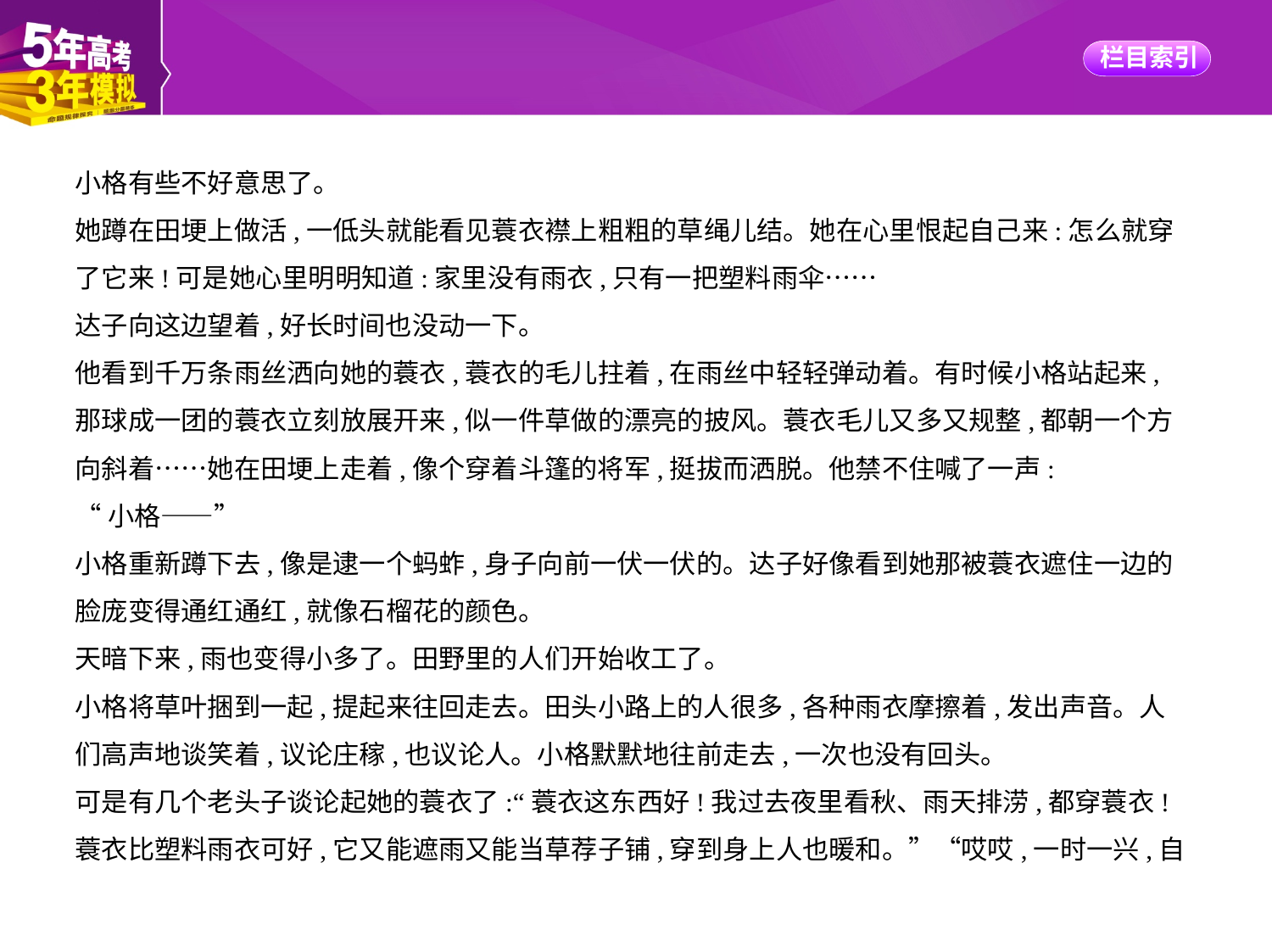

小格有些不好意思了。
她蹲在田埂上做活,一低头就能看见蓑衣襟上粗粗的草绳儿结。她在心里恨起自己来:怎么就穿
了它来!可是她心里明明知道:家里没有雨衣,只有一把塑料雨伞……
达子向这边望着,好长时间也没动一下。
他看到千万条雨丝洒向她的蓑衣,蓑衣的毛儿拄着,在雨丝中轻轻弹动着。有时候小格站起来,
那球成一团的蓑衣立刻放展开来,似一件草做的漂亮的披风。蓑衣毛儿又多又规整,都朝一个方
向斜着……她在田埂上走着,像个穿着斗篷的将军,挺拔而洒脱。他禁不住喊了一声:
“小格——”
小格重新蹲下去,像是逮一个蚂蚱,身子向前一伏一伏的。达子好像看到她那被蓑衣遮住一边的
脸庞变得通红通红,就像石榴花的颜色。
天暗下来,雨也变得小多了。田野里的人们开始收工了。
小格将草叶捆到一起,提起来往回走去。田头小路上的人很多,各种雨衣摩擦着,发出声音。人
们高声地谈笑着,议论庄稼,也议论人。小格默默地往前走去,一次也没有回头。
可是有几个老头子谈论起她的蓑衣了:“蓑衣这东西好!我过去夜里看秋、雨天排涝,都穿蓑衣!
蓑衣比塑料雨衣可好,它又能遮雨又能当草荐子铺,穿到身上人也暖和。”“哎哎,一时一兴,自